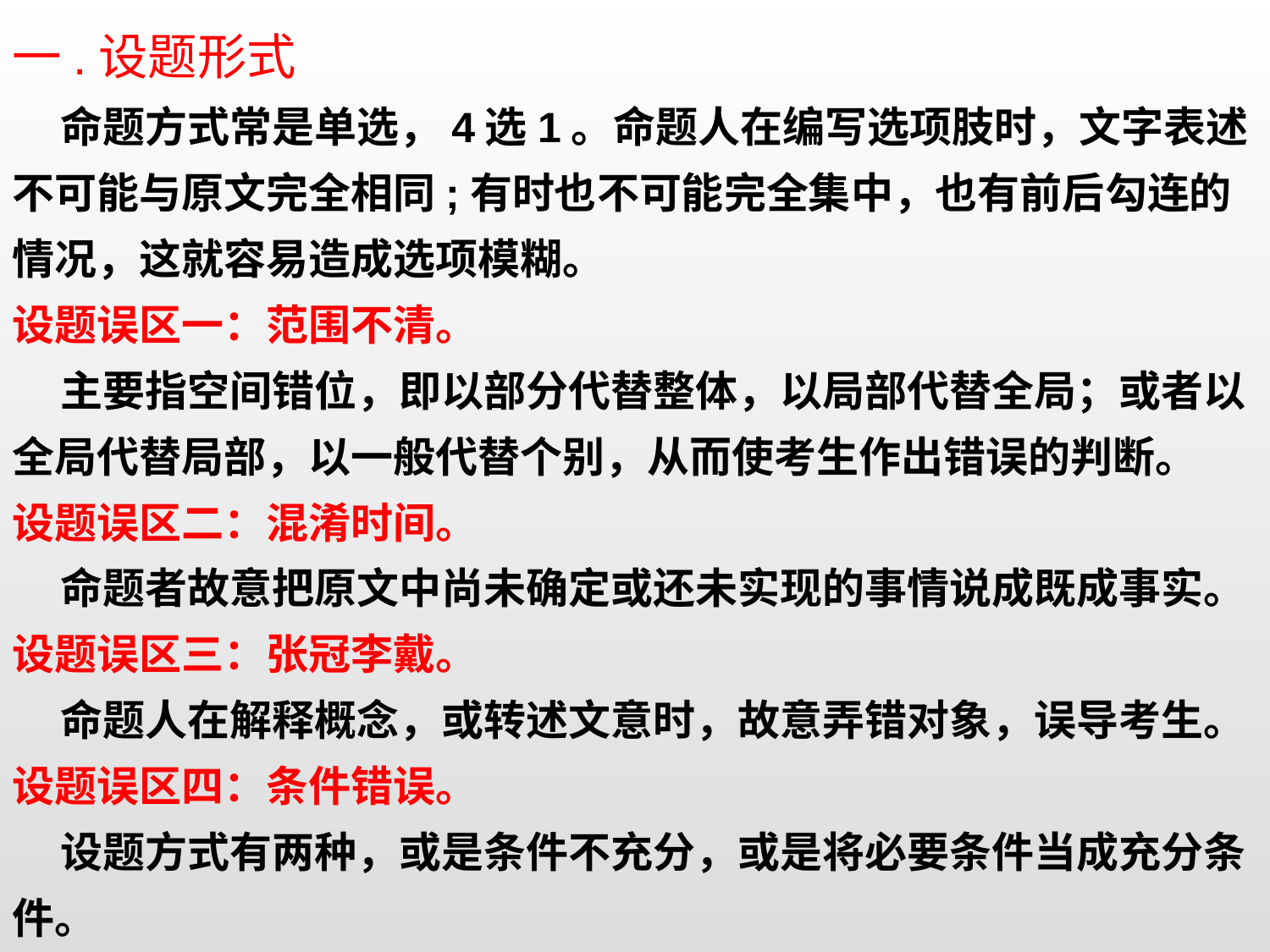

一.设题形式
    命题方式常是单选，4选1。命题人在编写选项肢时，文字表述不可能与原文完全相同;有时也不可能完全集中，也有前后勾连的情况，这就容易造成选项模糊。
设题误区一：范围不清。
    主要指空间错位，即以部分代替整体，以局部代替全局；或者以全局代替局部，以一般代替个别，从而使考生作出错误的判断。
设题误区二：混淆时间。
    命题者故意把原文中尚未确定或还未实现的事情说成既成事实。
设题误区三：张冠李戴。
    命题人在解释概念，或转述文意时，故意弄错对象，误导考生。
设题误区四：条件错误。
    设题方式有两种，或是条件不充分，或是将必要条件当成充分条件。